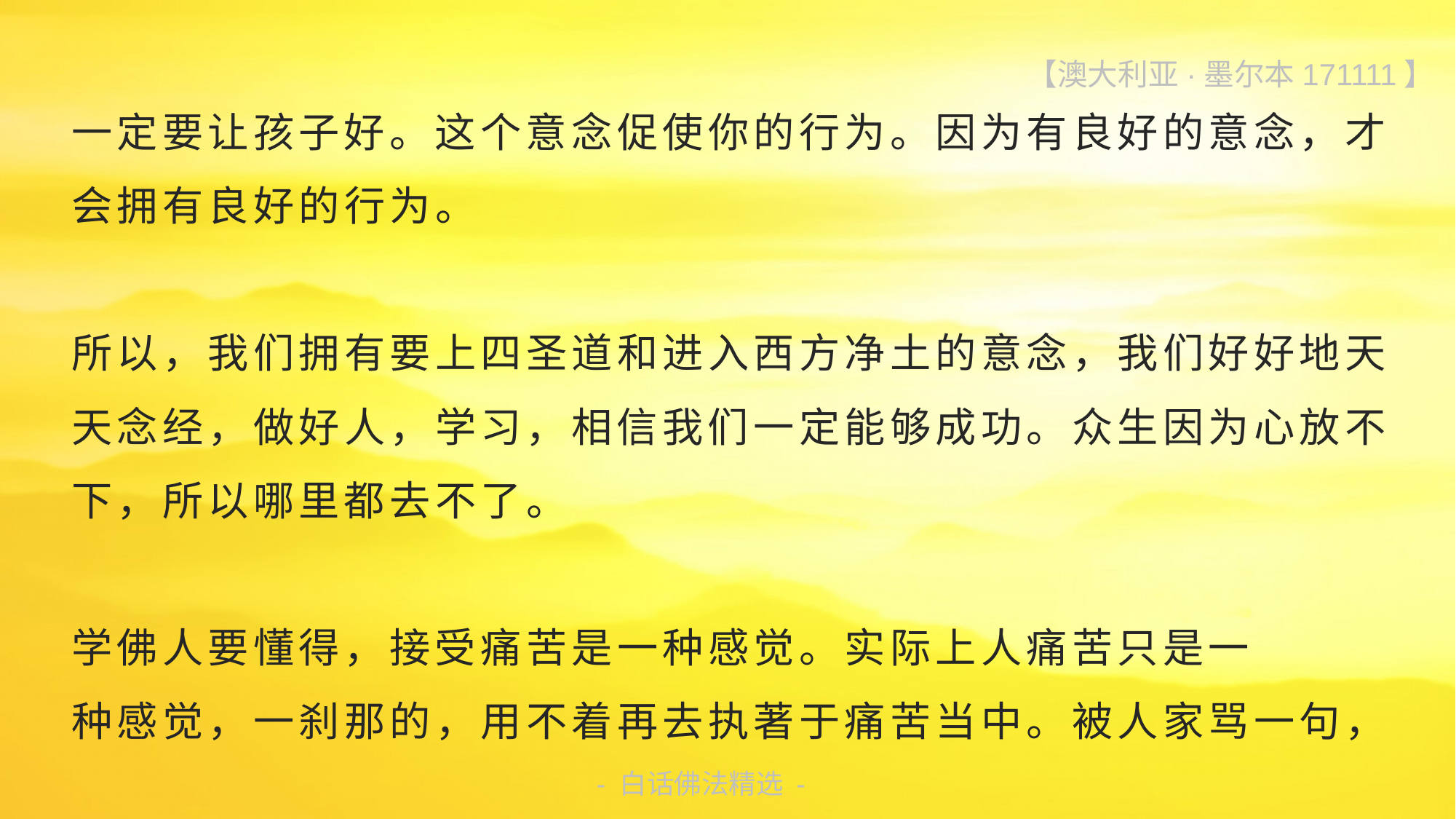

【澳大利亚·墨尔本171111】
一定要让孩子好。这个意念促使你的行为。因为有良好的意念，才会拥有良好的行为。

所以，我们拥有要上四圣道和进入西方净土的意念，我们好好地天天念经，做好人，学习，相信我们一定能够成功。众生因为心放不下，所以哪里都去不了。

学佛人要懂得，接受痛苦是一种感觉。实际上人痛苦只是一
种感觉，一刹那的，用不着再去执著于痛苦当中。被人家骂一句，
- 白话佛法精选 -